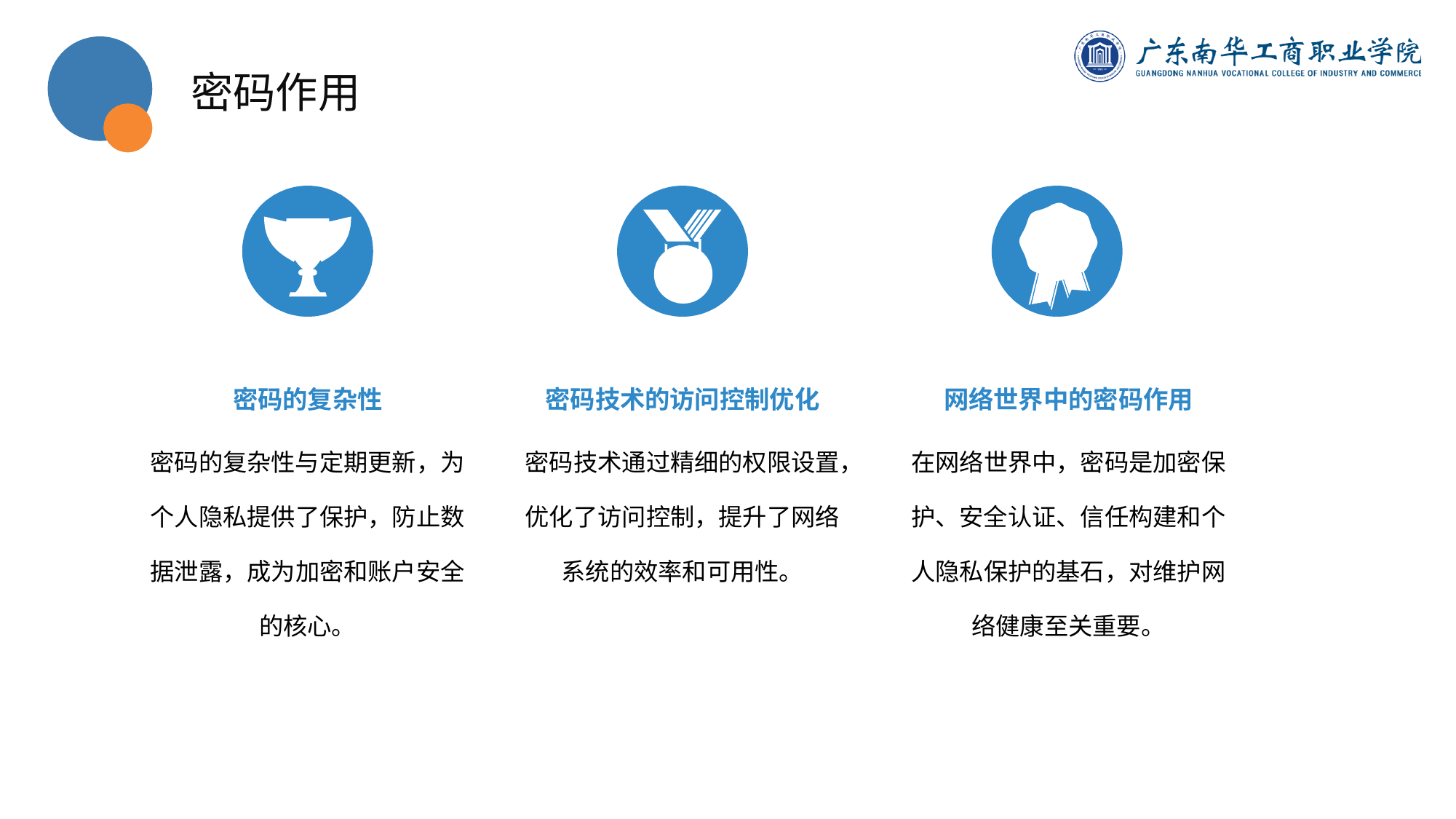

密码作用

密码的复杂性
密码技术的访问控制优化
网络世界中的密码作用
密码的复杂性与定期更新，为个人隐私提供了保护，防止数据泄露，成为加密和账户安全的核心。
密码技术通过精细的权限设置，优化了访问控制，提升了网络系统的效率和可用性。
在网络世界中，密码是加密保护、安全认证、信任构建和个人隐私保护的基石，对维护网络健康至关重要。